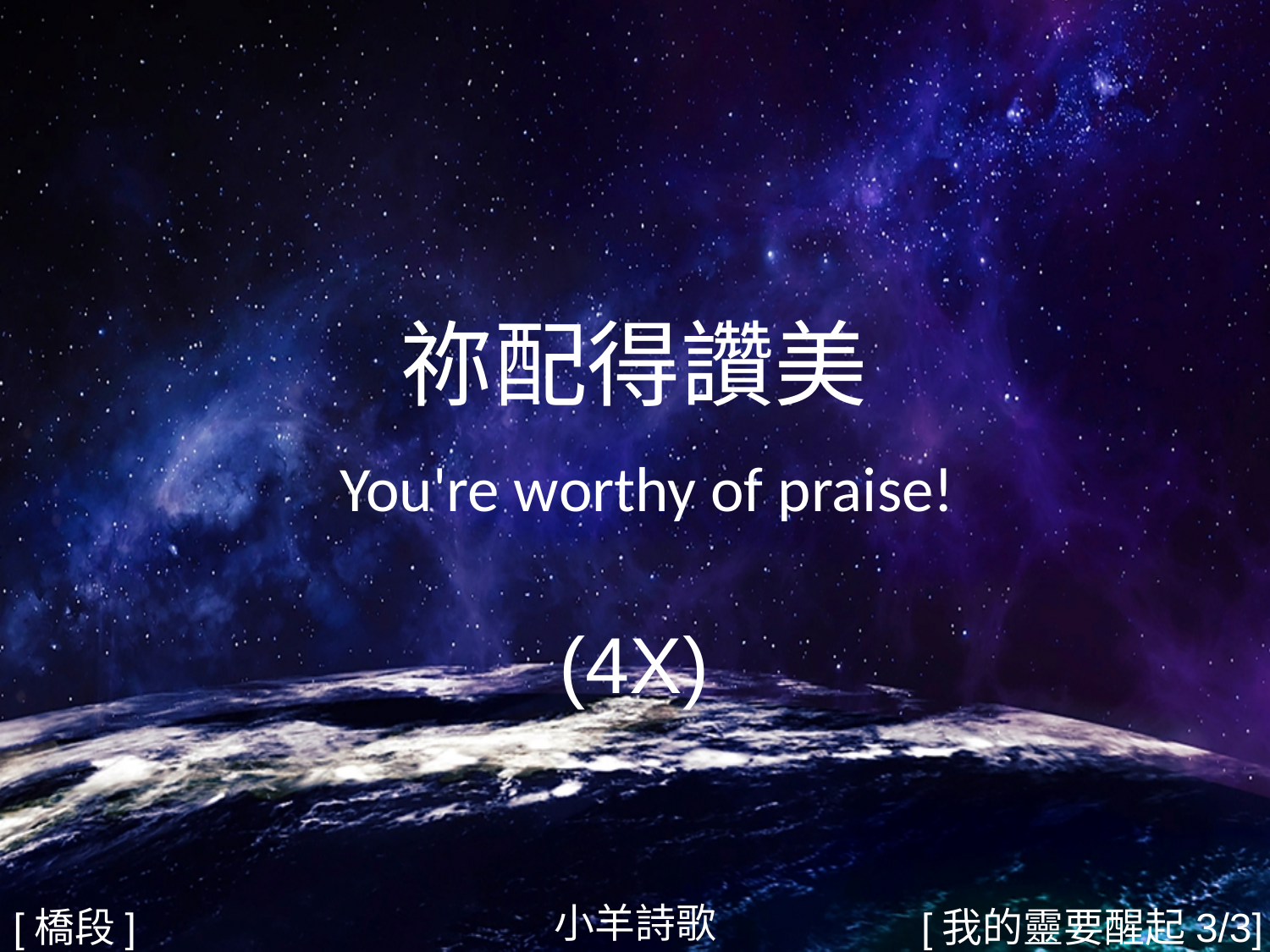

祢配得讚美
 You're worthy of praise!

(4X)

#

小羊詩歌
[橋段]
[我的靈要醒起3/3]